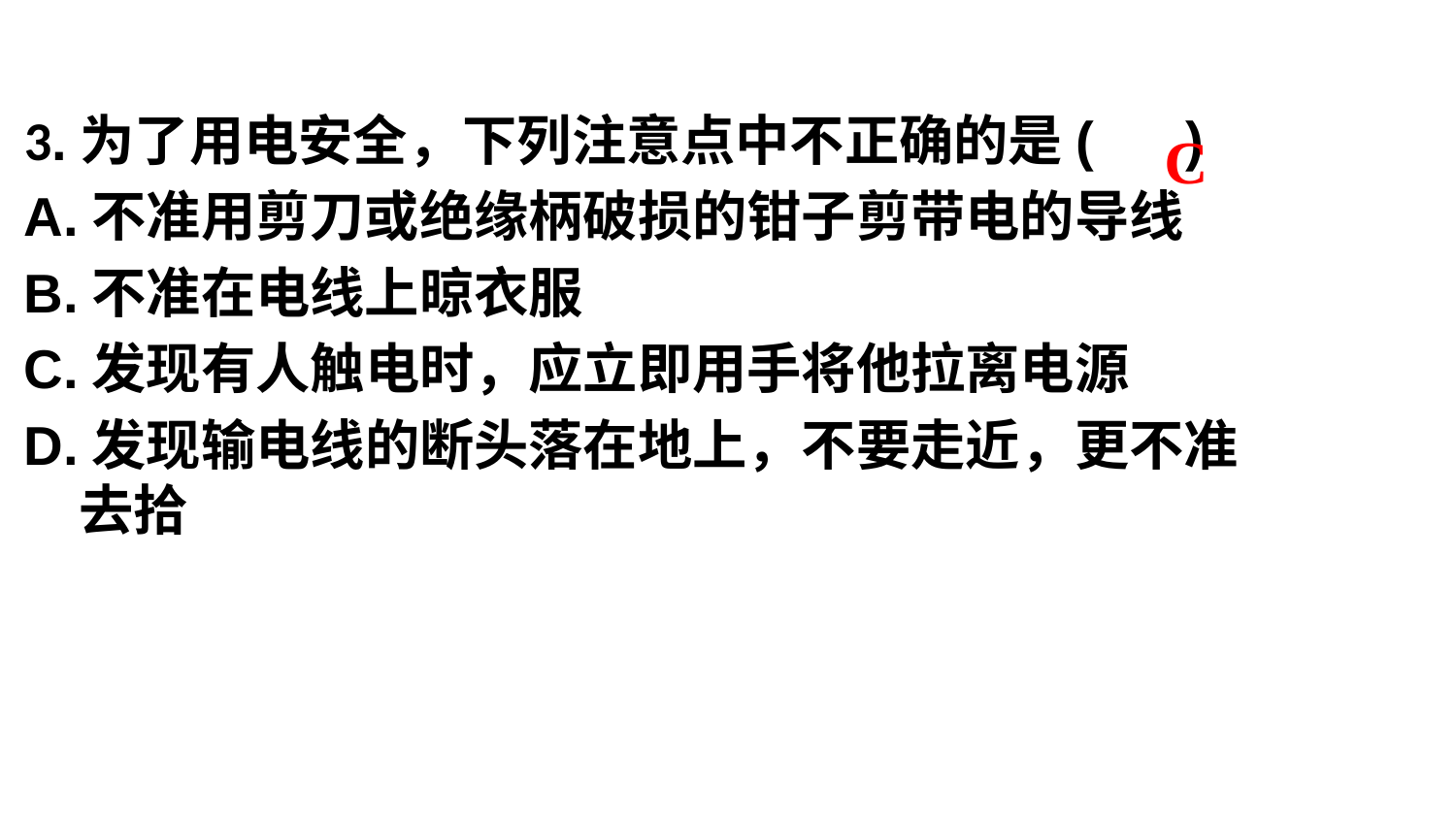

C
3.为了用电安全，下列注意点中不正确的是(      )
A.不准用剪刀或绝缘柄破损的钳子剪带电的导线
B.不准在电线上晾衣服
C.发现有人触电时，应立即用手将他拉离电源
D.发现输电线的断头落在地上，不要走近，更不准去拾